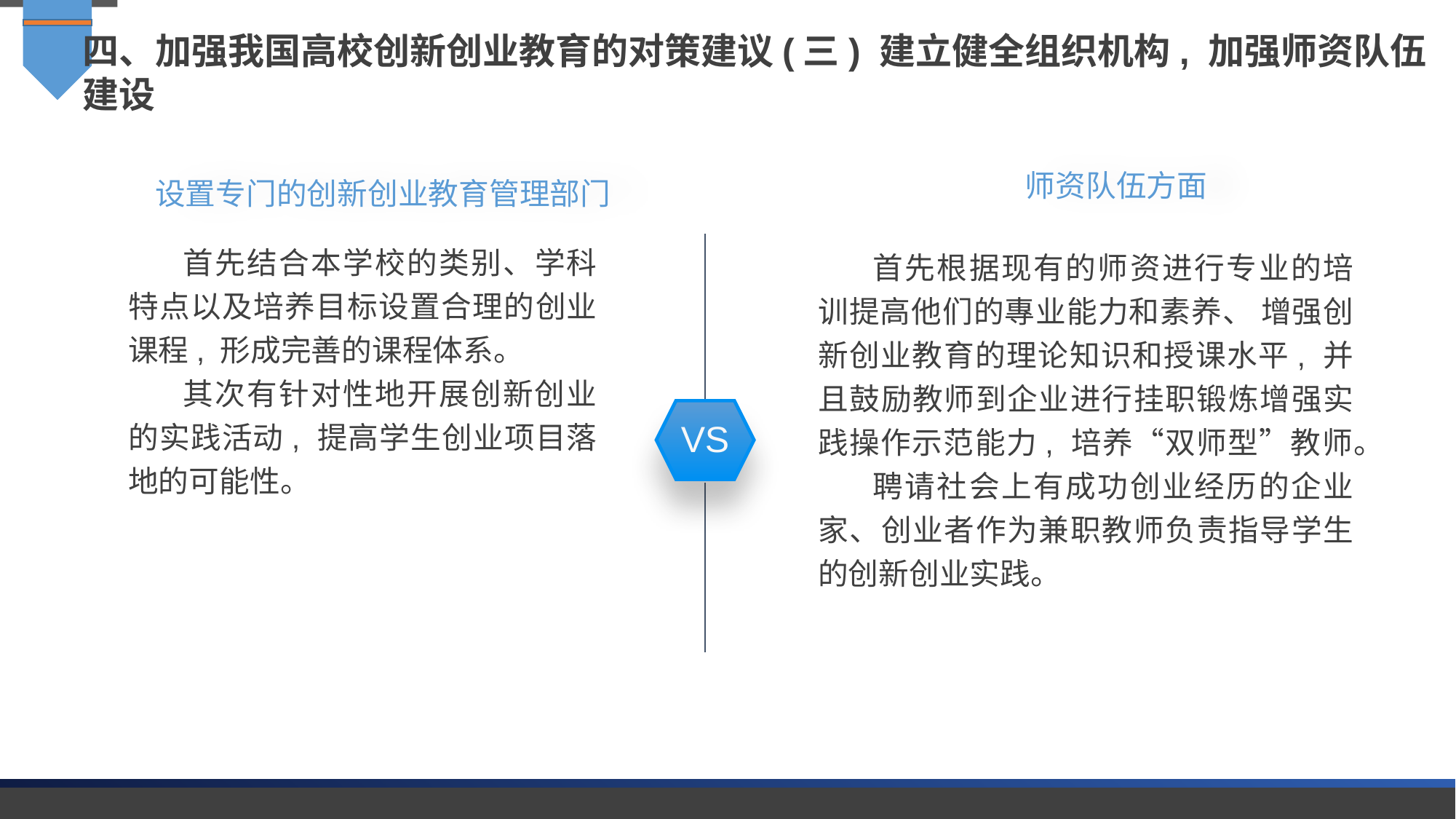

四、加强我国高校创新创业教育的对策建议(三) 建立健全组织机构, 加强师资队伍建设
师资队伍方面
设置专门的创新创业教育管理部门
首先结合本学校的类别、学科特点以及培养目标设置合理的创业课程, 形成完善的课程体系。
其次有针对性地开展创新创业的实践活动, 提高学生创业项目落地的可能性。
首先根据现有的师资进行专业的培训提高他们的專业能力和素养、 增强创新创业教育的理论知识和授课水平, 并且鼓励教师到企业进行挂职锻炼增强实践操作示范能力, 培养“双师型”教师。
聘请社会上有成功创业经历的企业家、创业者作为兼职教师负责指导学生的创新创业实践。

VS